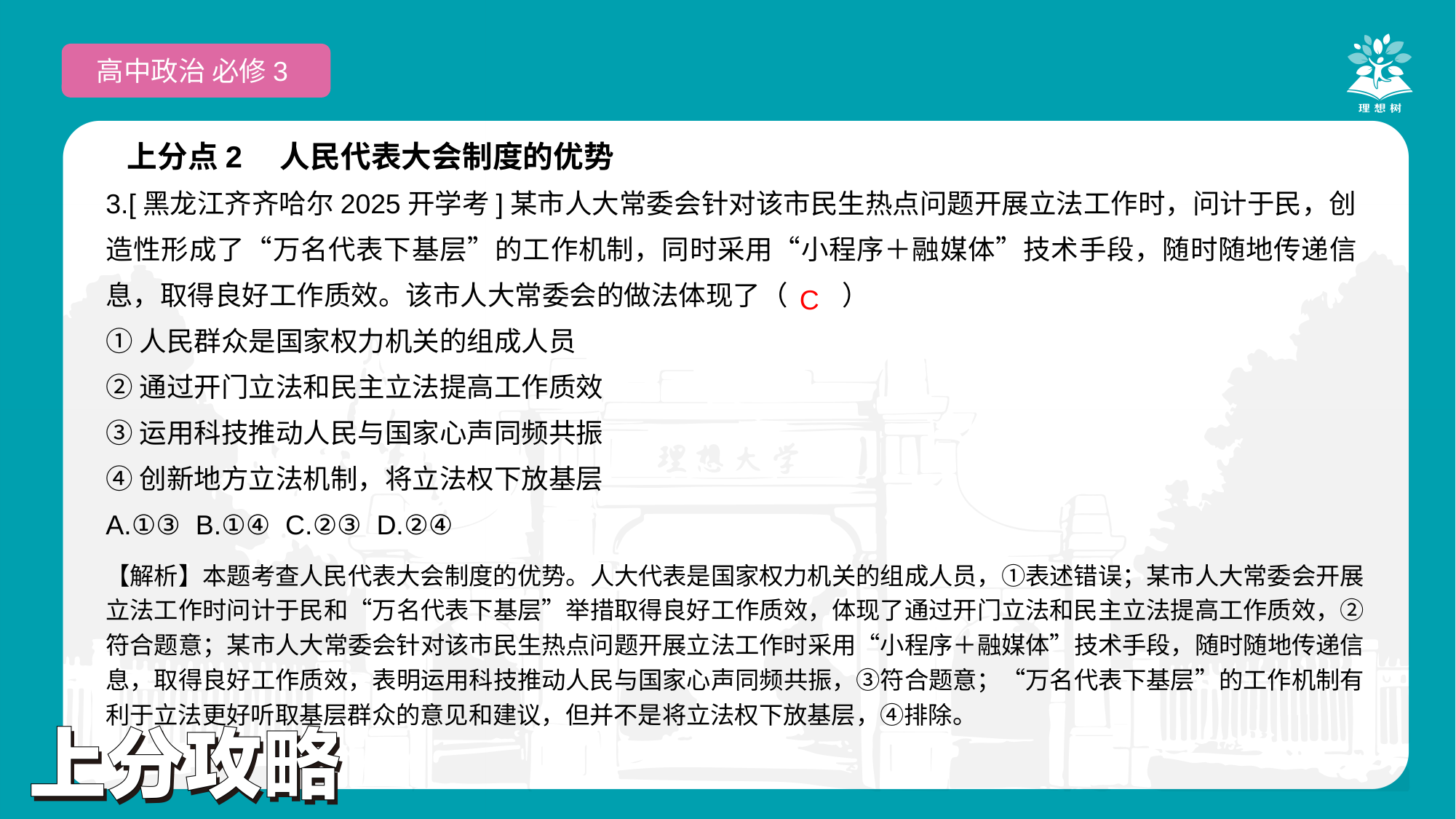

高中政治 必修3
上分点2　人民代表大会制度的优势
3.[黑龙江齐齐哈尔2025开学考]某市人大常委会针对该市民生热点问题开展立法工作时，问计于民，创造性形成了“万名代表下基层”的工作机制，同时采用“小程序＋融媒体”技术手段，随时随地传递信息，取得良好工作质效。该市人大常委会的做法体现了（　　）
①人民群众是国家权力机关的组成人员
②通过开门立法和民主立法提高工作质效
③运用科技推动人民与国家心声同频共振
④创新地方立法机制，将立法权下放基层
A.①③  B.①④  C.②③  D.②④
 C
【解析】本题考查人民代表大会制度的优势。人大代表是国家权力机关的组成人员，①表述错误；某市人大常委会开展立法工作时问计于民和“万名代表下基层”举措取得良好工作质效，体现了通过开门立法和民主立法提高工作质效，②符合题意；某市人大常委会针对该市民生热点问题开展立法工作时采用“小程序＋融媒体”技术手段，随时随地传递信息，取得良好工作质效，表明运用科技推动人民与国家心声同频共振，③符合题意；“万名代表下基层”的工作机制有利于立法更好听取基层群众的意见和建议，但并不是将立法权下放基层，④排除。